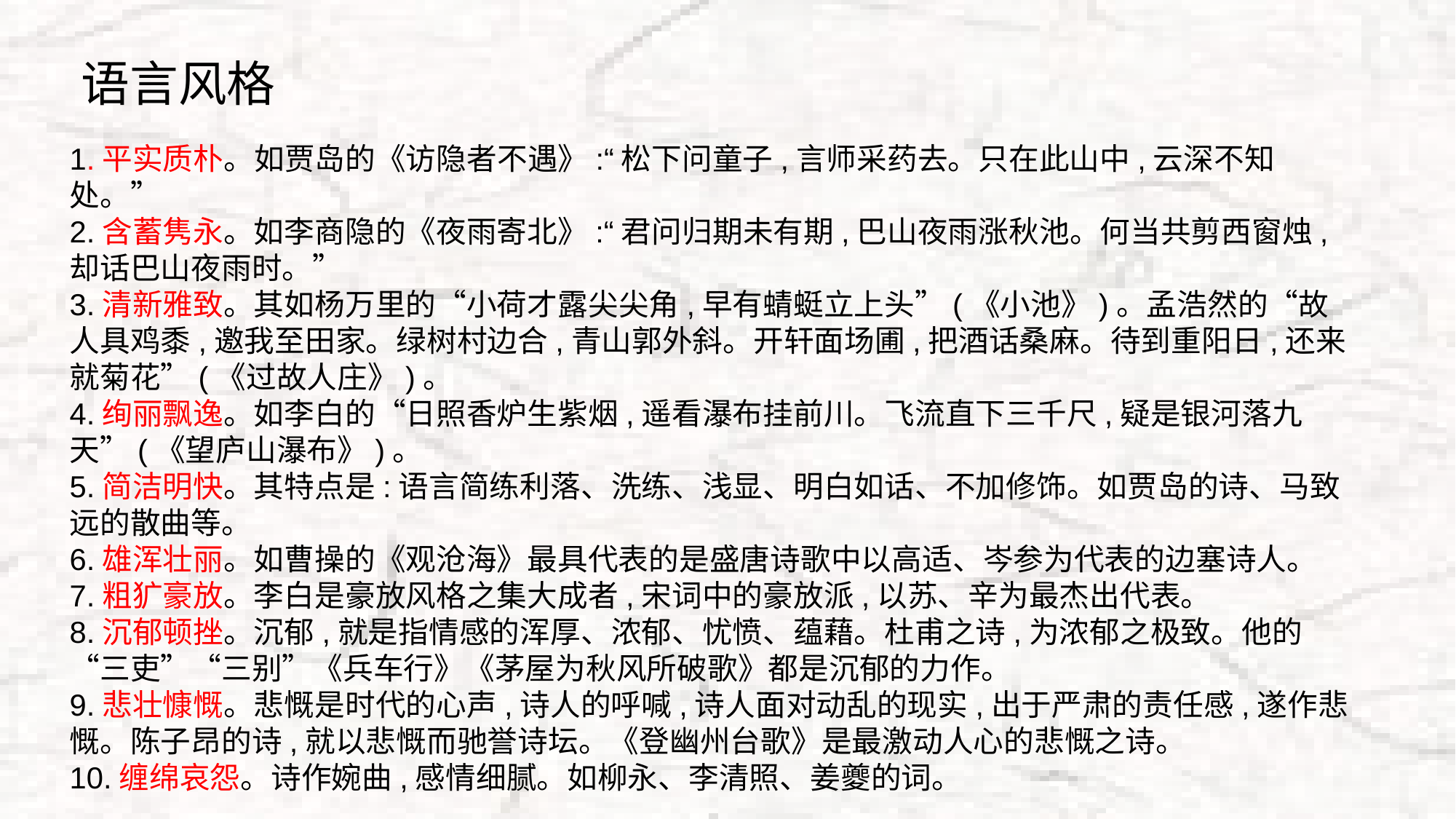

语言风格
1.平实质朴。如贾岛的《访隐者不遇》:“松下问童子,言师采药去。只在此山中,云深不知处。”
2.含蓄隽永。如李商隐的《夜雨寄北》:“君问归期未有期,巴山夜雨涨秋池。何当共剪西窗烛,却话巴山夜雨时。”
3.清新雅致。其如杨万里的“小荷才露尖尖角,早有蜻蜓立上头”(《小池》)。孟浩然的“故人具鸡黍,邀我至田家。绿树村边合,青山郭外斜。开轩面场圃,把酒话桑麻。待到重阳日,还来就菊花”(《过故人庄》)。
4.绚丽飘逸。如李白的“日照香炉生紫烟,遥看瀑布挂前川。飞流直下三千尺,疑是银河落九天”(《望庐山瀑布》)。
5.简洁明快。其特点是:语言简练利落、洗练、浅显、明白如话、不加修饰。如贾岛的诗、马致远的散曲等。
6.雄浑壮丽。如曹操的《观沧海》最具代表的是盛唐诗歌中以高适、岑参为代表的边塞诗人。
7.粗犷豪放。李白是豪放风格之集大成者,宋词中的豪放派,以苏、辛为最杰出代表。
8.沉郁顿挫。沉郁,就是指情感的浑厚、浓郁、忧愤、蕴藉。杜甫之诗,为浓郁之极致。他的“三吏”“三别”《兵车行》《茅屋为秋风所破歌》都是沉郁的力作。
9.悲壮慷慨。悲慨是时代的心声,诗人的呼喊,诗人面对动乱的现实,出于严肃的责任感,遂作悲慨。陈子昂的诗,就以悲慨而驰誉诗坛。《登幽州台歌》是最激动人心的悲慨之诗。
10.缠绵哀怨。诗作婉曲,感情细腻。如柳永、李清照、姜夔的词。